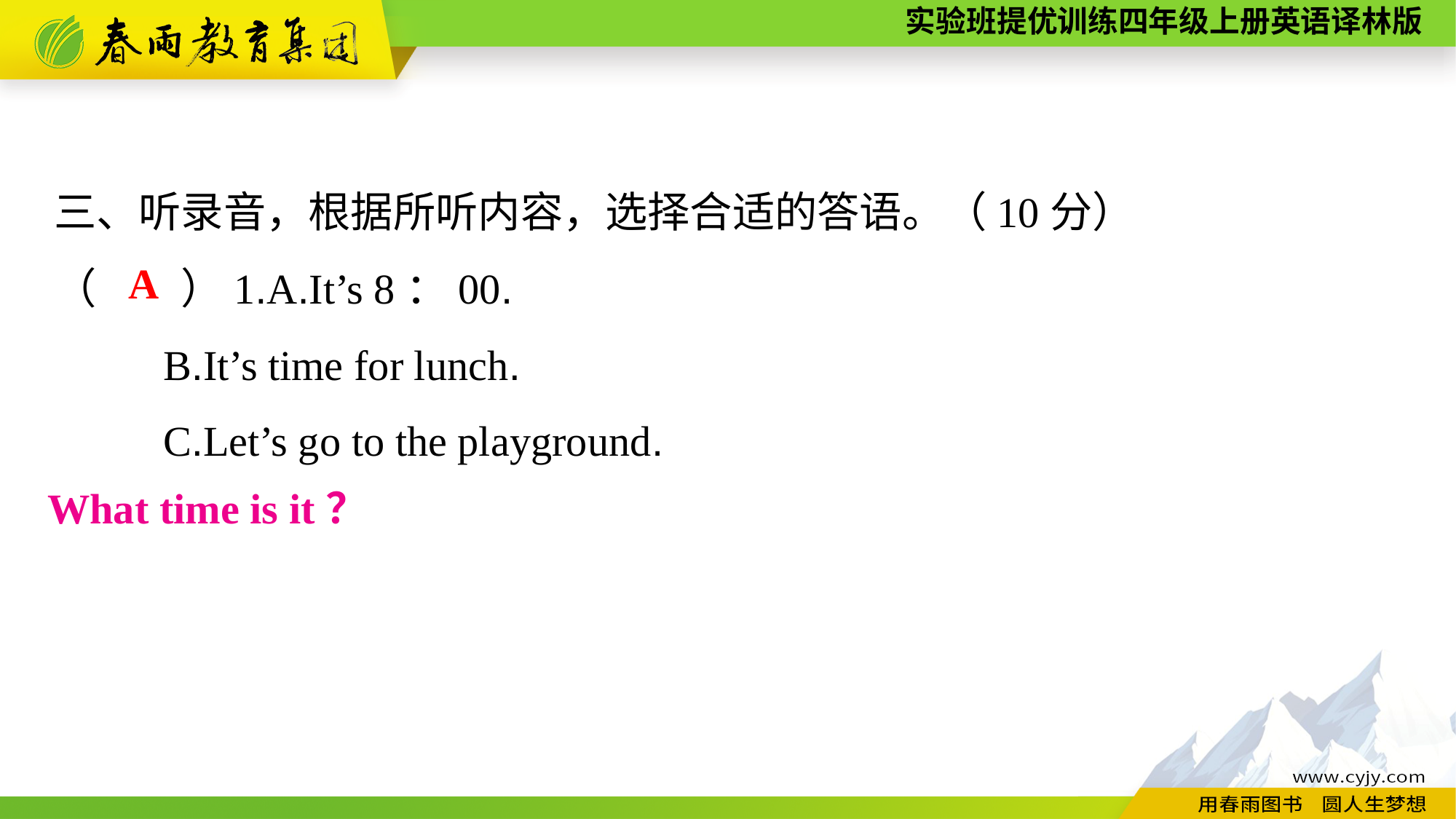

三、听录音，根据所听内容，选择合适的答语。（10分）
（　　）1.A.It’s 8：00.
	B.It’s time for lunch.
	C.Let’s go to the playground.
A
What time is it？